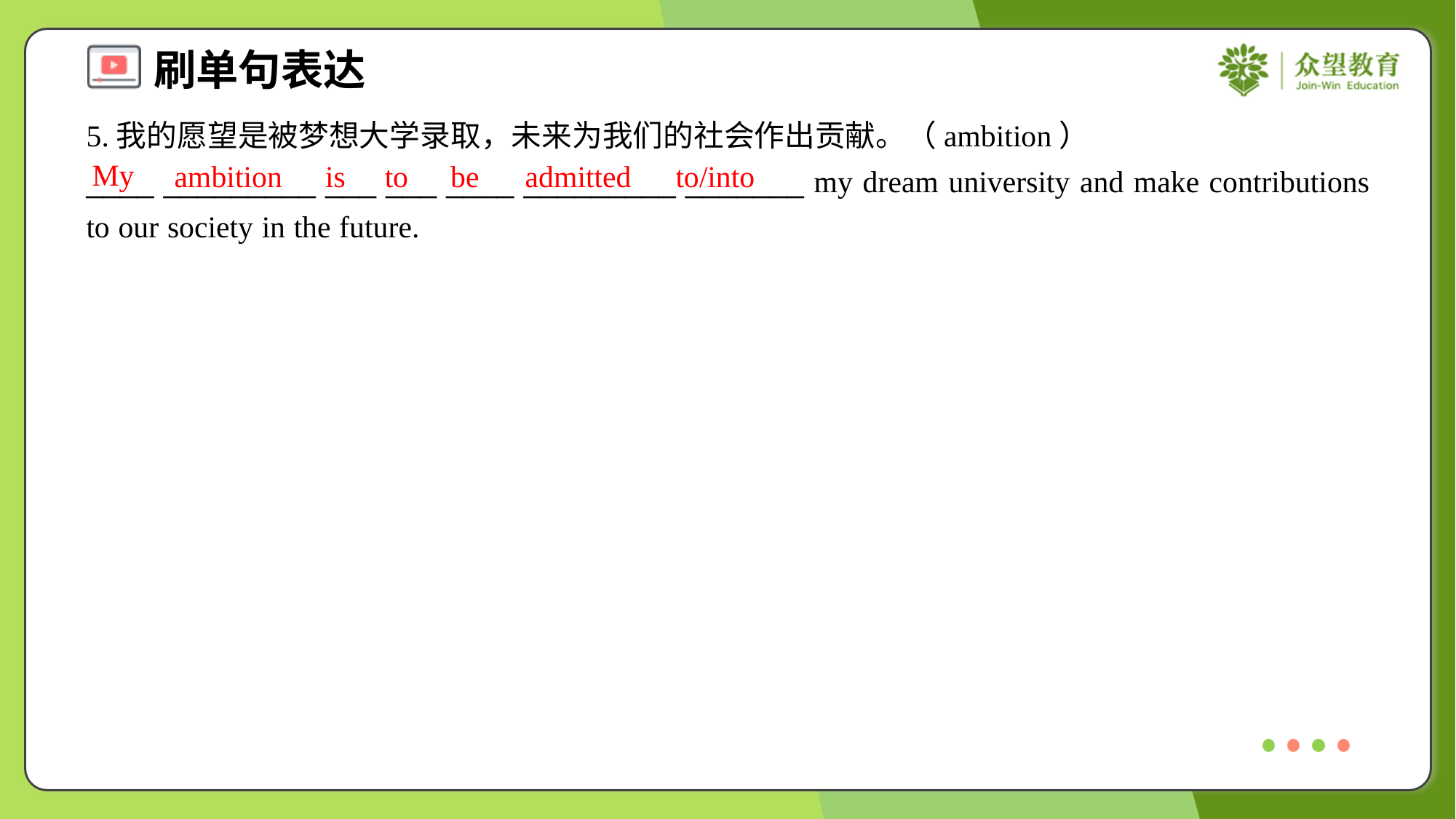

5.我的愿望是被梦想大学录取，未来为我们的社会作出贡献。（ambition）
____ _________ ___ ___ ____ _________ _______ my dream university and make contributions to our society in the future.
My
ambition
is
to
be
admitted
to/into